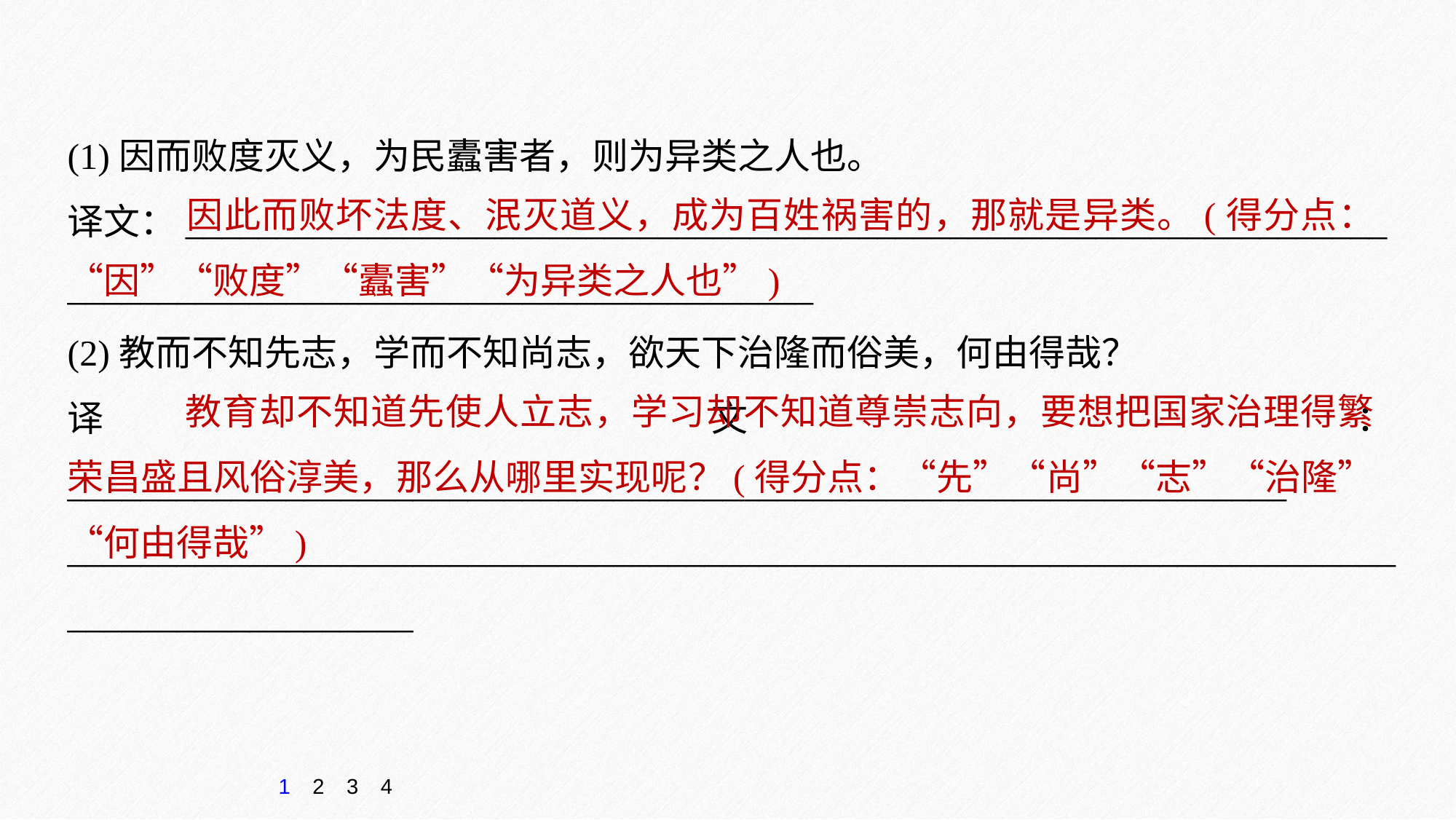

(1)因而败度灭义，为民蠹害者，则为异类之人也。
译文：__________________________________________________________________
_________________________________________
(2)教而不知先志，学而不知尚志，欲天下治隆而俗美，何由得哉？
译文：___________________________________________________________________
____________________________________________________________________________________________
            因此而败坏法度、泯灭道义，成为百姓祸害的，那就是异类。(得分点：“因”“败度”“蠹害”“为异类之人也”)

            教育却不知道先使人立志，学习却不知道尊崇志向，要想把国家治理得繁荣昌盛且风俗淳美，那么从哪里实现呢？(得分点：“先”“尚”“志”“治隆”“何由得哉”)
1
2
3
4